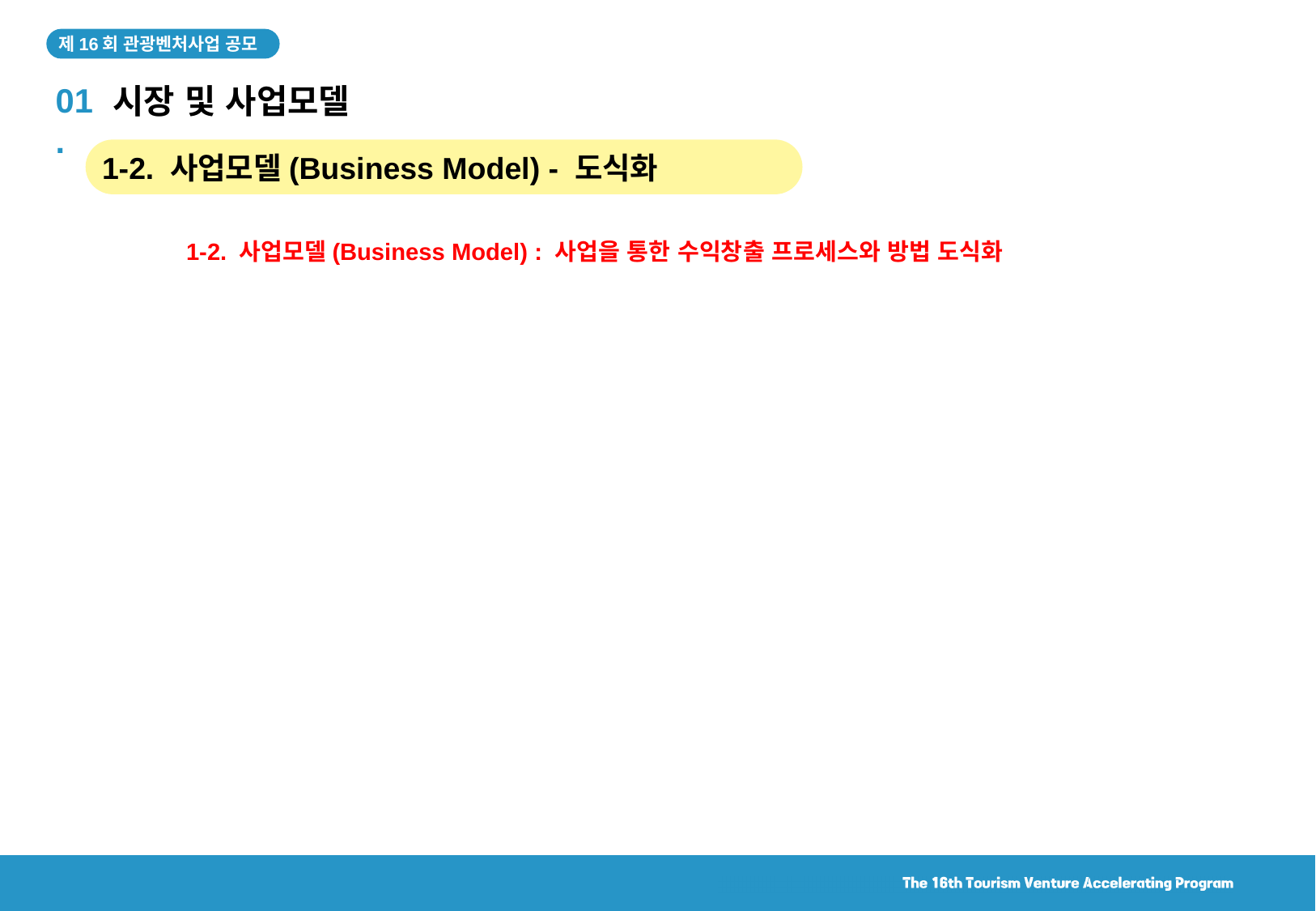

제16회 관광벤처사업 공모
01.
시장 및 사업모델
 1-2. 사업모델(Business Model) - 도식화
1-2. 사업모델(Business Model) : 사업을 통한 수익창출 프로세스와 방법 도식화